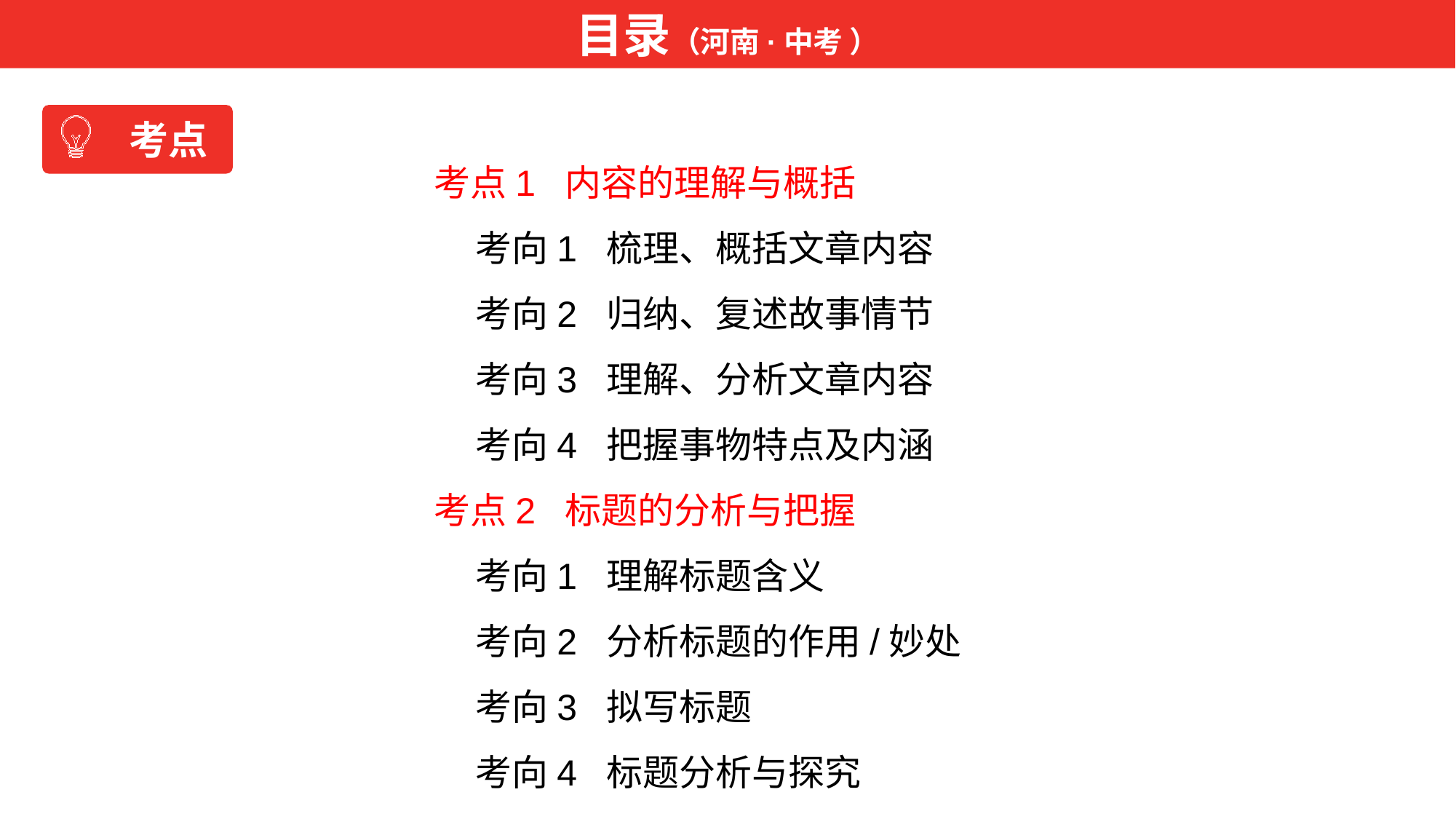

目录（河南·中考 ）
考点

考点1  内容的理解与概括
    考向1  梳理、概括文章内容
    考向2  归纳、复述故事情节
    考向3  理解、分析文章内容
    考向4  把握事物特点及内涵
考点2  标题的分析与把握
    考向1  理解标题含义
    考向2  分析标题的作用/妙处
    考向3  拟写标题
    考向4  标题分析与探究